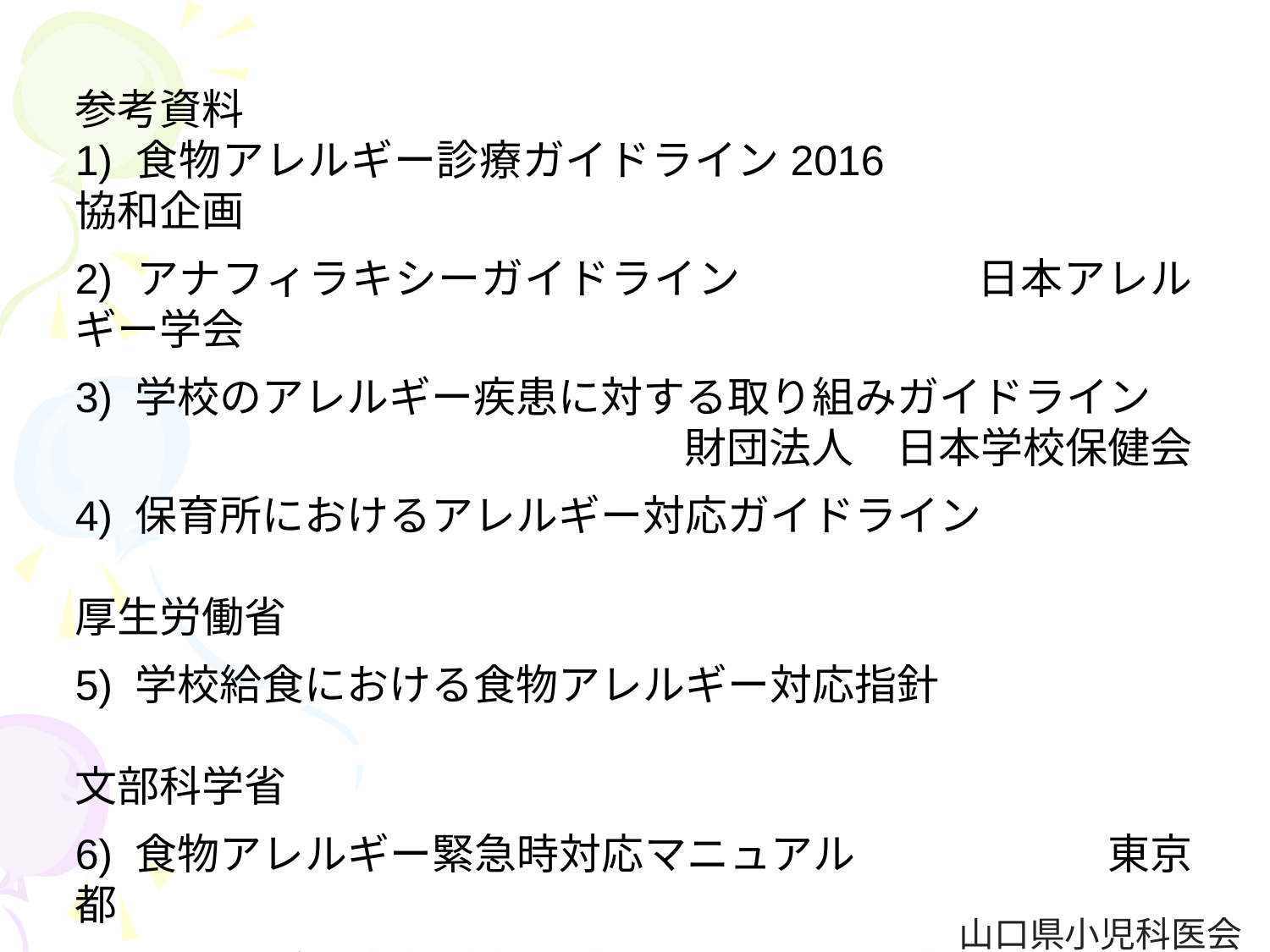

参考資料
1) 食物アレルギー診療ガイドライン2016　　　　　　     協和企画

2) アナフィラキシーガイドライン　   　　　   日本アレルギー学会

3) 学校のアレルギー疾患に対する取り組みガイドライン
  財団法人　日本学校保健会

4) 保育所におけるアレルギー対応ガイドライン
   　　　　　　　　　　　　　  　　　  　　                     　厚生労働省

5) 学校給食における食物アレルギー対応指針
   　　　　　　　　　　　　　  　　　  　　                     　文部科学省

6) 食物アレルギー緊急時対応マニュアル   　　　          東京都

7) アレルギー疾患対応資料 (DVD) 映像資料及び研修資料
   　　　　　　　　　　　　　　　　　　                         　文部科学省
山口県小児科医会